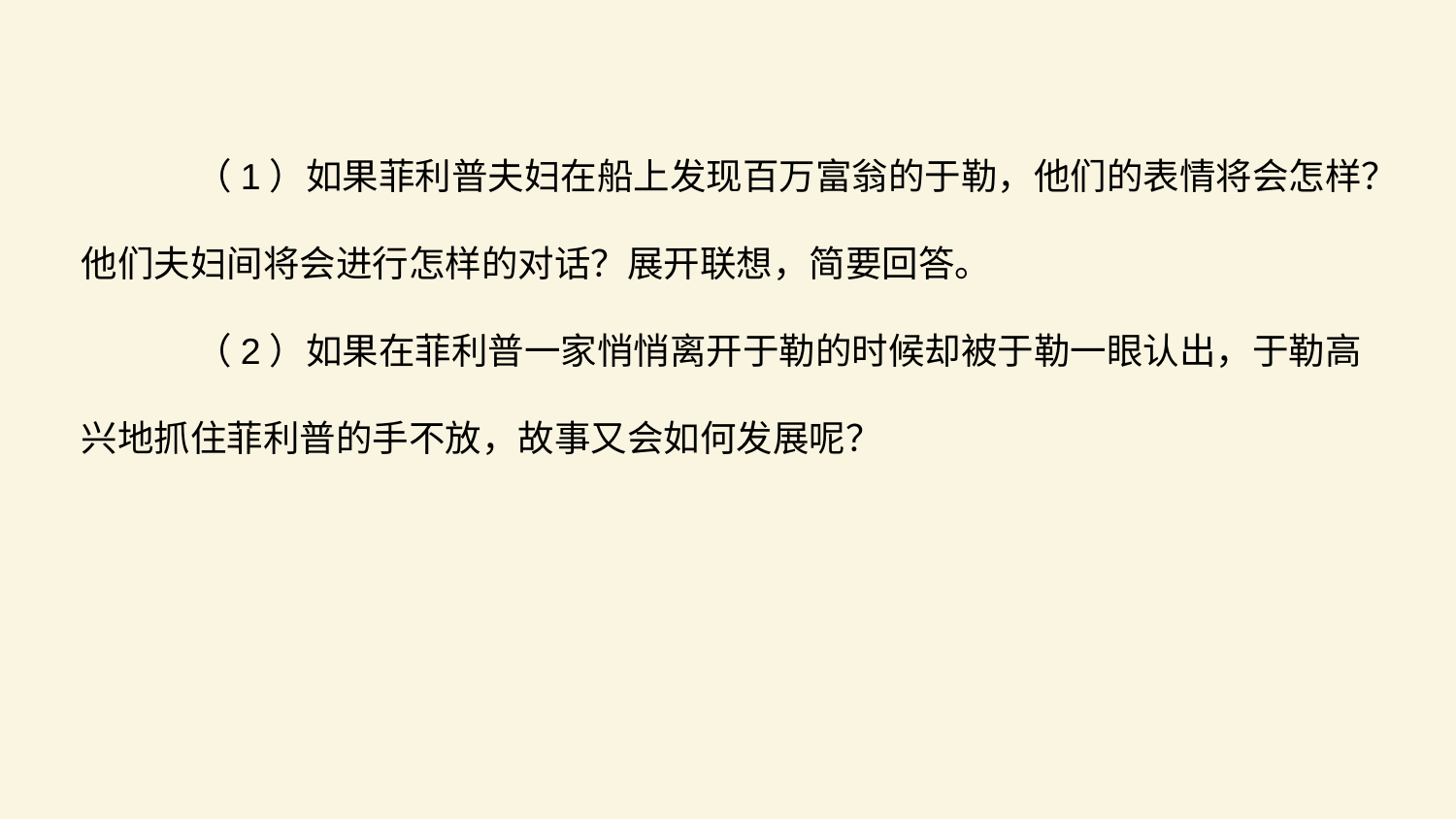

（1）如果菲利普夫妇在船上发现百万富翁的于勒，他们的表情将会怎样？他们夫妇间将会进行怎样的对话？展开联想，简要回答。
（2）如果在菲利普一家悄悄离开于勒的时候却被于勒一眼认出，于勒高兴地抓住菲利普的手不放，故事又会如何发展呢？